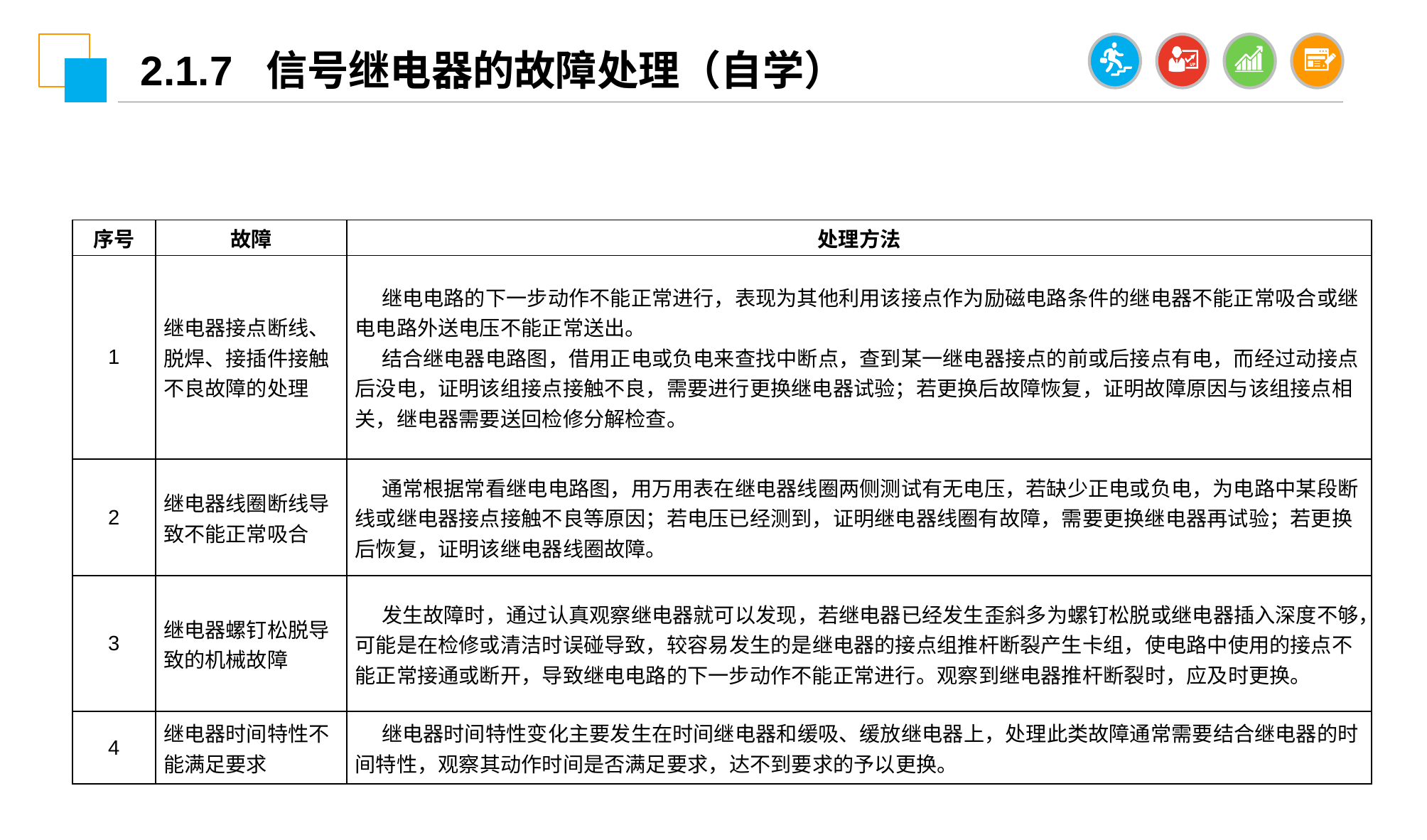

2.1.7  信号继电器的故障处理（自学）
| 序号 | 故障 | 处理方法 |
| --- | --- | --- |
| 1 | 继电器接点断线、脱焊、接插件接触不良故障的处理 | 继电电路的下一步动作不能正常进行，表现为其他利用该接点作为励磁电路条件的继电器不能正常吸合或继电电路外送电压不能正常送出。 结合继电器电路图，借用正电或负电来查找中断点，查到某一继电器接点的前或后接点有电，而经过动接点后没电，证明该组接点接触不良，需要进行更换继电器试验；若更换后故障恢复，证明故障原因与该组接点相关，继电器需要送回检修分解检查。 |
| 2 | 继电器线圈断线导致不能正常吸合 | 通常根据常看继电电路图，用万用表在继电器线圈两侧测试有无电压，若缺少正电或负电，为电路中某段断线或继电器接点接触不良等原因；若电压已经测到，证明继电器线圈有故障，需要更换继电器再试验；若更换后恢复，证明该继电器线圈故障。 |
| 3 | 继电器螺钉松脱导致的机械故障 | 发生故障时，通过认真观察继电器就可以发现，若继电器已经发生歪斜多为螺钉松脱或继电器插入深度不够，可能是在检修或清洁时误碰导致，较容易发生的是继电器的接点组推杆断裂产生卡组，使电路中使用的接点不能正常接通或断开，导致继电电路的下一步动作不能正常进行。观察到继电器推杆断裂时，应及时更换。 |
| 4 | 继电器时间特性不能满足要求 | 继电器时间特性变化主要发生在时间继电器和缓吸、缓放继电器上，处理此类故障通常需要结合继电器的时间特性，观察其动作时间是否满足要求，达不到要求的予以更换。 |